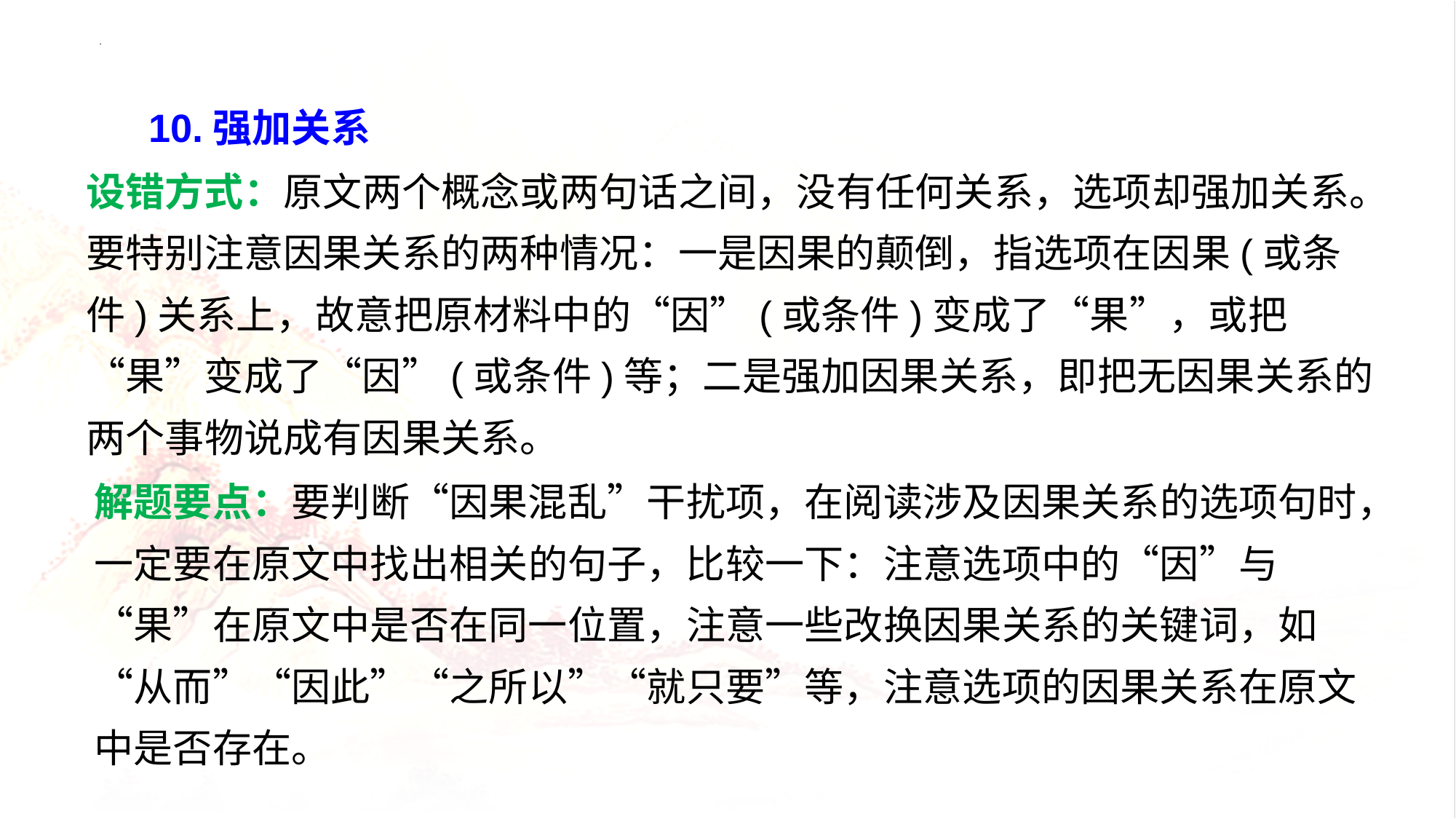

10.强加关系
设错方式：原文两个概念或两句话之间，没有任何关系，选项却强加关系。要特别注意因果关系的两种情况：一是因果的颠倒，指选项在因果(或条件)关系上，故意把原材料中的“因”(或条件)变成了“果”，或把“果”变成了“因”(或条件)等；二是强加因果关系，即把无因果关系的两个事物说成有因果关系。
解题要点：要判断“因果混乱”干扰项，在阅读涉及因果关系的选项句时，一定要在原文中找出相关的句子，比较一下：注意选项中的“因”与“果”在原文中是否在同一位置，注意一些改换因果关系的关键词，如“从而”“因此”“之所以”“就只要”等，注意选项的因果关系在原文中是否存在。